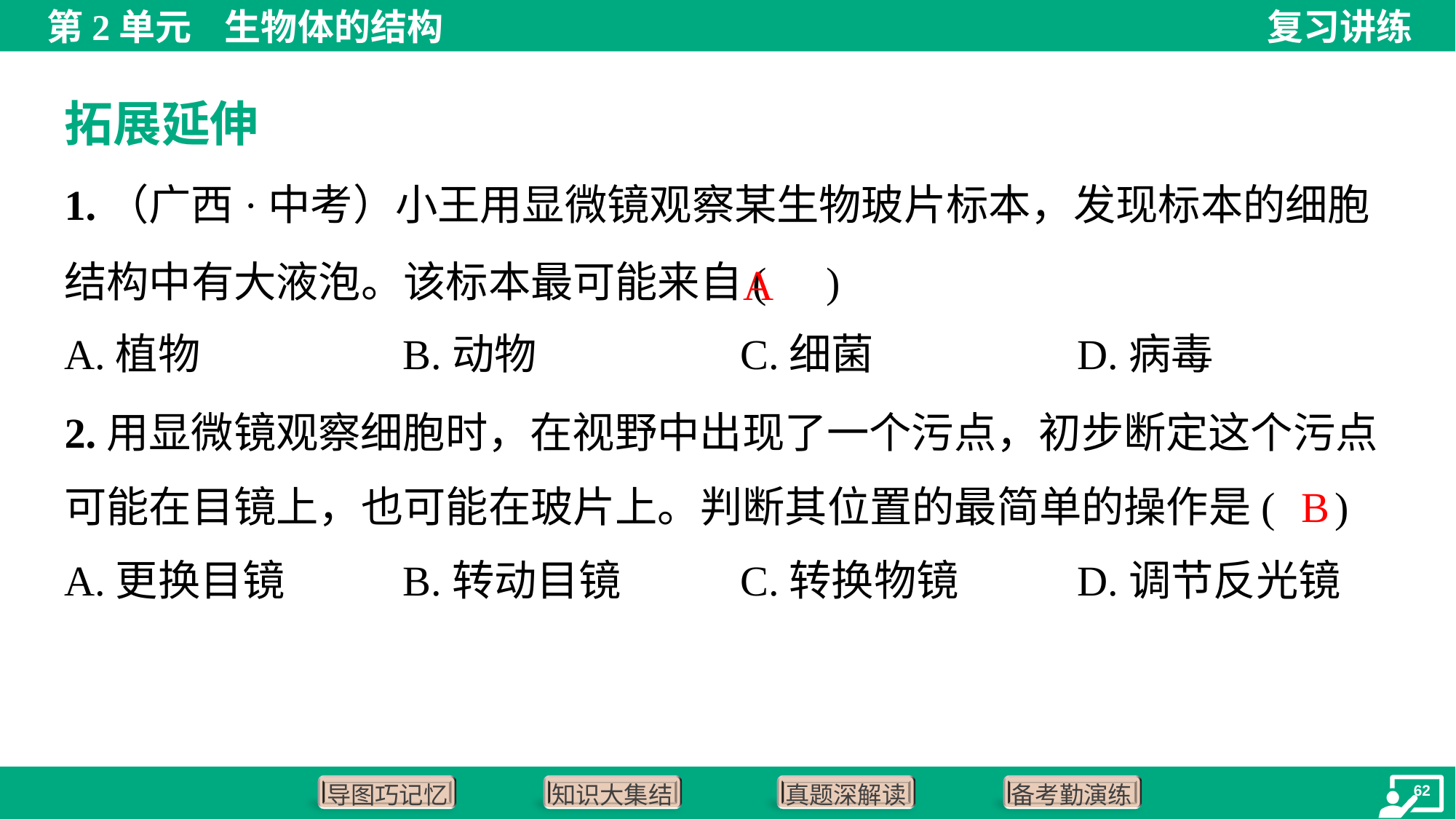

拓展延伸
1.（广西·中考）小王用显微镜观察某生物玻片标本，发现标本的细胞结构中有大液泡。该标本最可能来自(     )
A
A.植物	B.动物	C.细菌	D.病毒
2.用显微镜观察细胞时，在视野中出现了一个污点，初步断定这个污点
可能在目镜上，也可能在玻片上。判断其位置的最简单的操作是(     )
B
A.更换目镜	B.转动目镜	C.转换物镜	D.调节反光镜